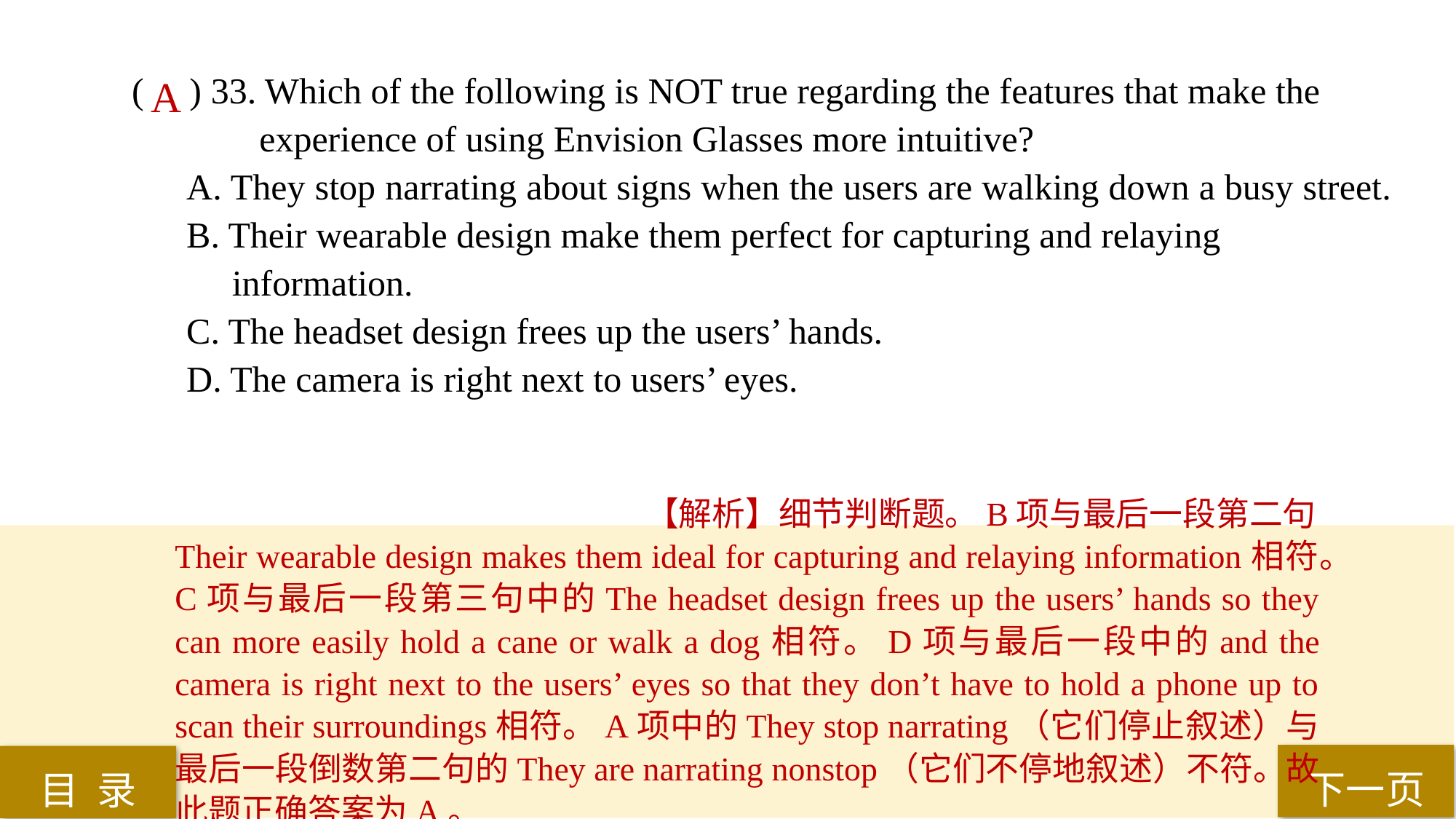

(     ) 33. Which of the following is NOT true regarding the features that make the
  experience of using Envision Glasses more intuitive?
A. They stop narrating about signs when the users are walking down a busy street.
B. Their wearable design make them perfect for capturing and relaying
     information.
C. The headset design frees up the users’ hands.
D. The camera is right next to users’ eyes.
A
【解析】细节判断题。B项与最后一段第二句Their wearable design makes them ideal for capturing and relaying information相符。C项与最后一段第三句中的The headset design frees up the users’ hands so they can more easily hold a cane or walk a dog相符。D项与最后一段中的and the camera is right next to the users’ eyes so that they don’t have to hold a phone up to scan their surroundings相符。A项中的They stop narrating（它们停止叙述）与最后一段倒数第二句的They are narrating nonstop（它们不停地叙述）不符。故此题正确答案为A。